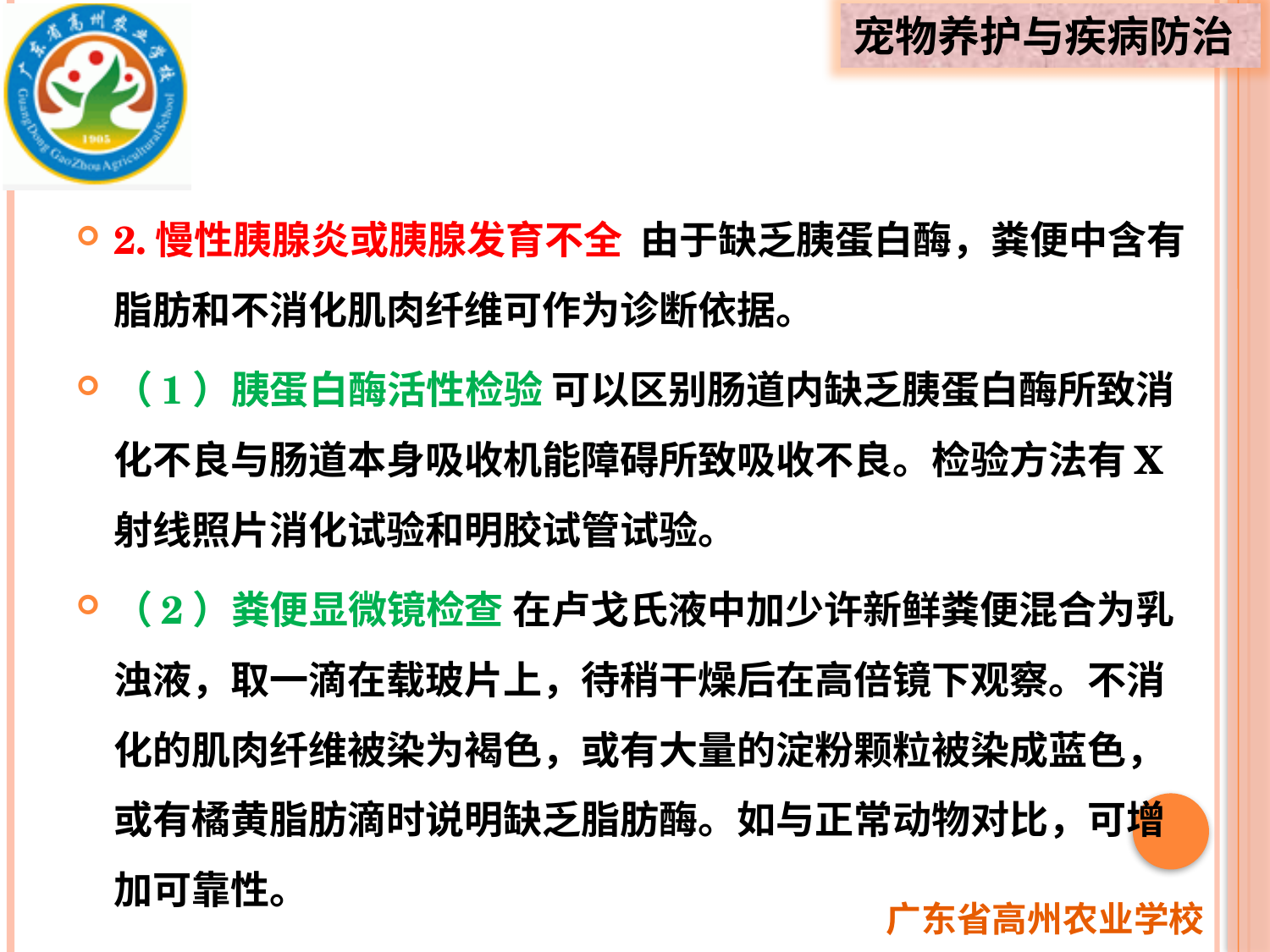

2.慢性胰腺炎或胰腺发育不全  由于缺乏胰蛋白酶，粪便中含有脂肪和不消化肌肉纤维可作为诊断依据。
（1）胰蛋白酶活性检验 可以区别肠道内缺乏胰蛋白酶所致消化不良与肠道本身吸收机能障碍所致吸收不良。检验方法有X射线照片消化试验和明胶试管试验。
（2）粪便显微镜检查 在卢戈氏液中加少许新鲜粪便混合为乳浊液，取一滴在载玻片上，待稍干燥后在高倍镜下观察。不消化的肌肉纤维被染为褐色，或有大量的淀粉颗粒被染成蓝色，或有橘黄脂肪滴时说明缺乏脂肪酶。如与正常动物对比，可增加可靠性。